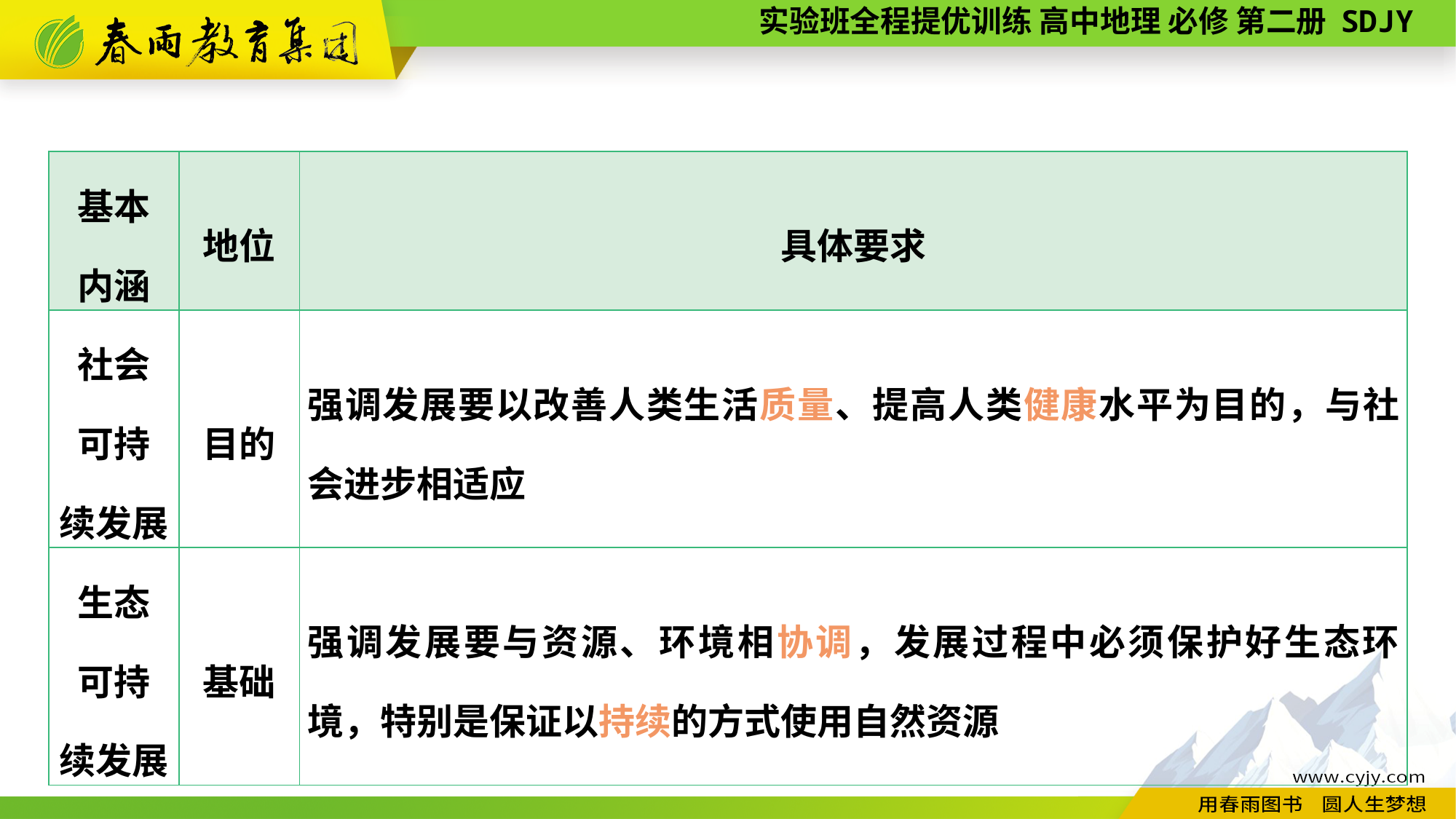

| 基本 内涵 | 地位 | 具体要求 |
| --- | --- | --- |
| 社会 可持 续发展 | 目的 | 强调发展要以改善人类生活质量、提高人类健康水平为目的，与社会进步相适应 |
| 生态 可持 续发展 | 基础 | 强调发展要与资源、环境相协调，发展过程中必须保护好生态环境，特别是保证以持续的方式使用自然资源 |